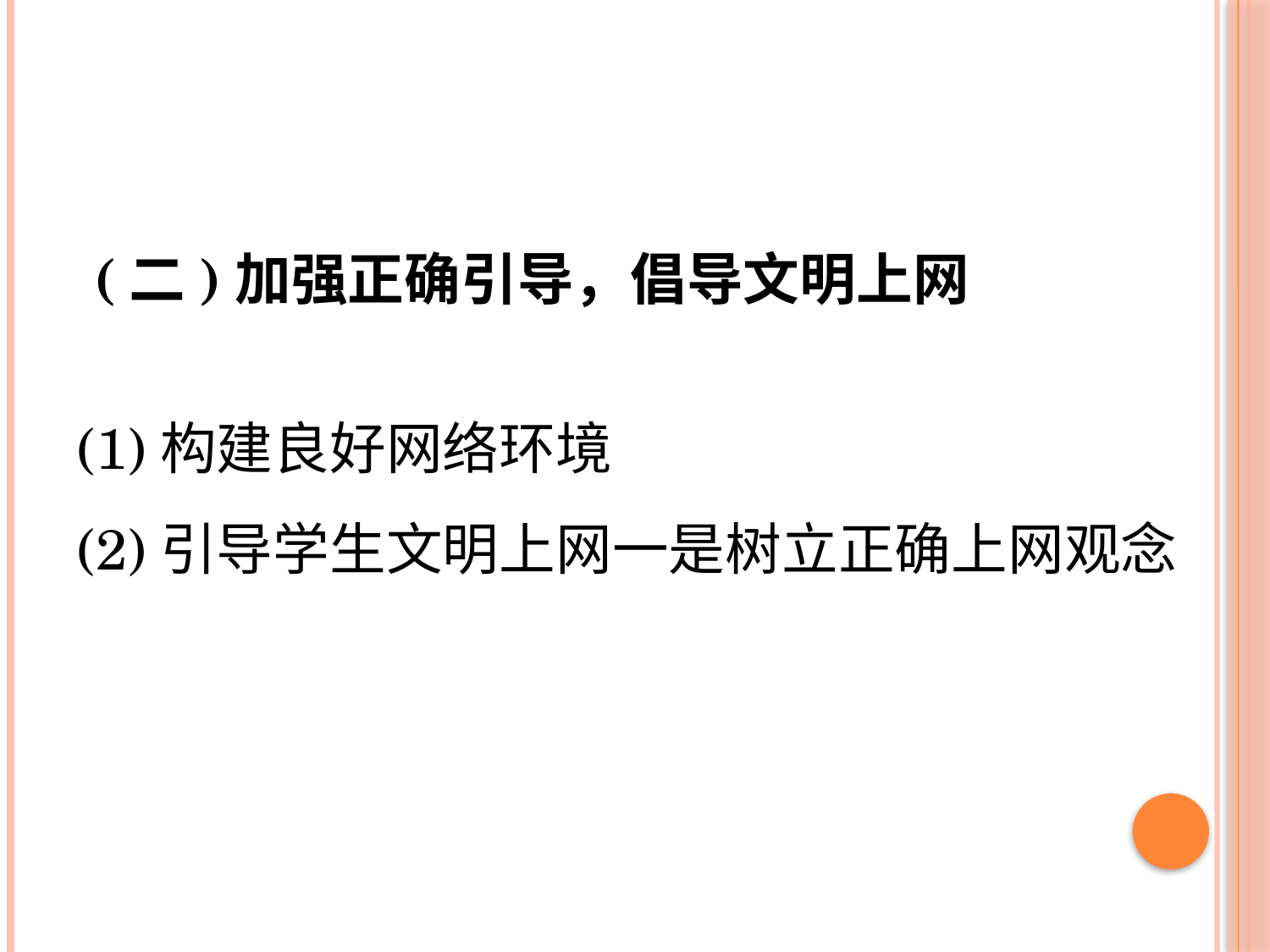

(二)加强正确引导，倡导文明上网

(1)构建良好网络环境
(2)引导学生文明上网一是树立正确上网观念